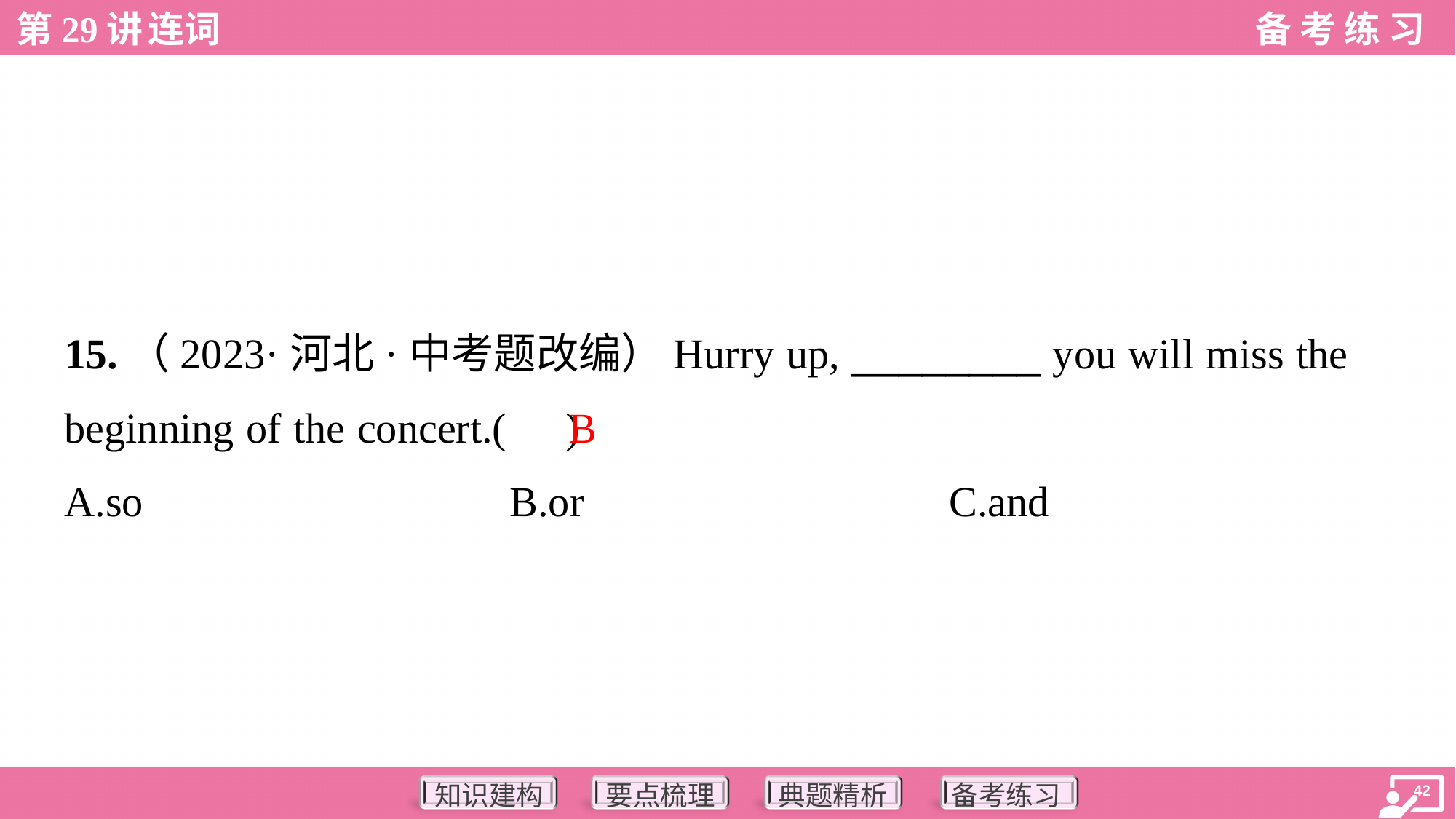

15.（2023·河北·中考题改编）Hurry up, ________ you will miss the
beginning of the concert.(     )
B
A.so	B.or	C.and